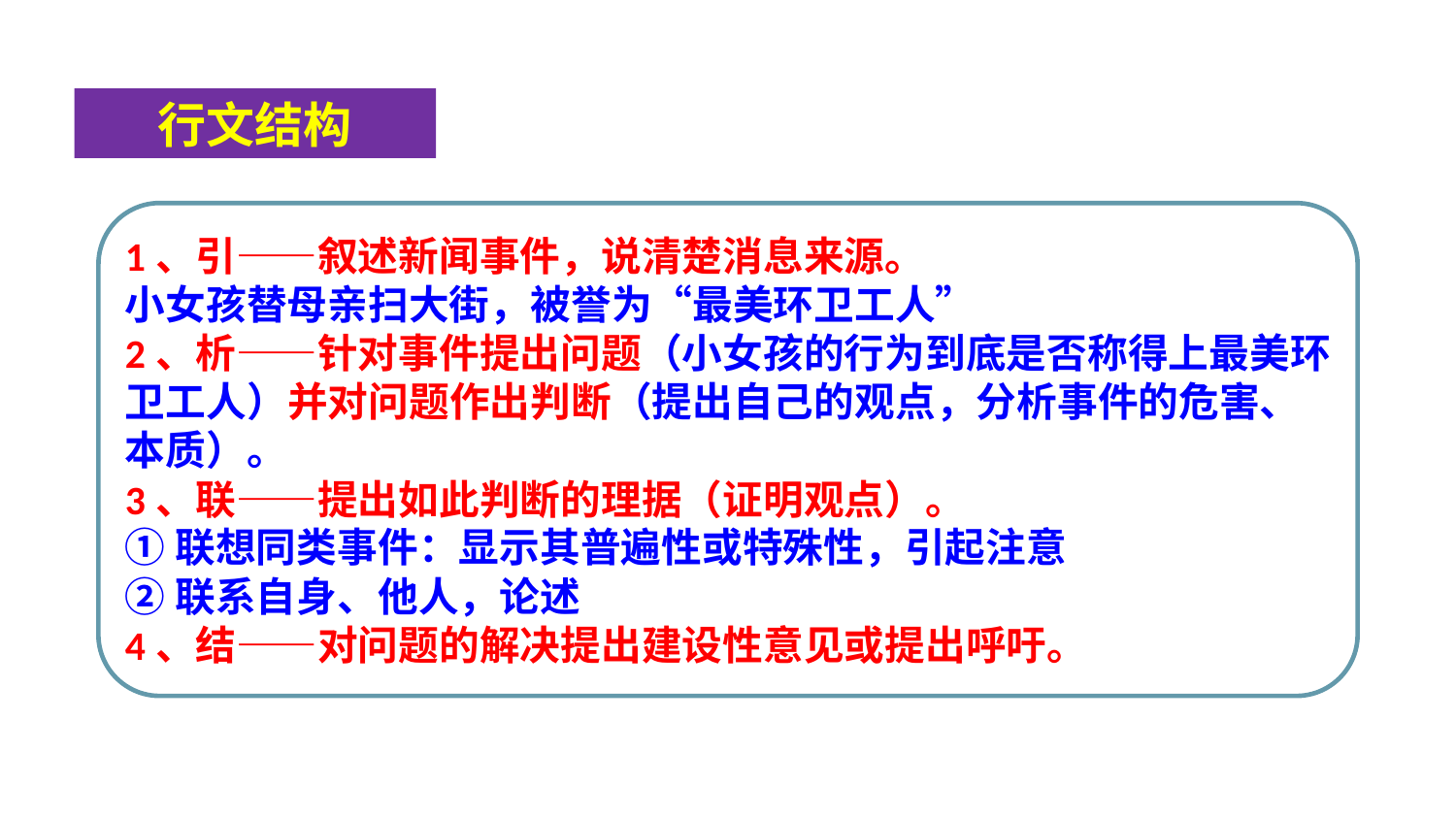

行文结构
1、引——叙述新闻事件，说清楚消息来源。
小女孩替母亲扫大街，被誉为“最美环卫工人”
2、析——针对事件提出问题（小女孩的行为到底是否称得上最美环卫工人）并对问题作出判断（提出自己的观点，分析事件的危害、本质）。
3、联——提出如此判断的理据（证明观点）。
①联想同类事件：显示其普遍性或特殊性，引起注意
②联系自身、他人，论述
4、结——对问题的解决提出建设性意见或提出呼吁。